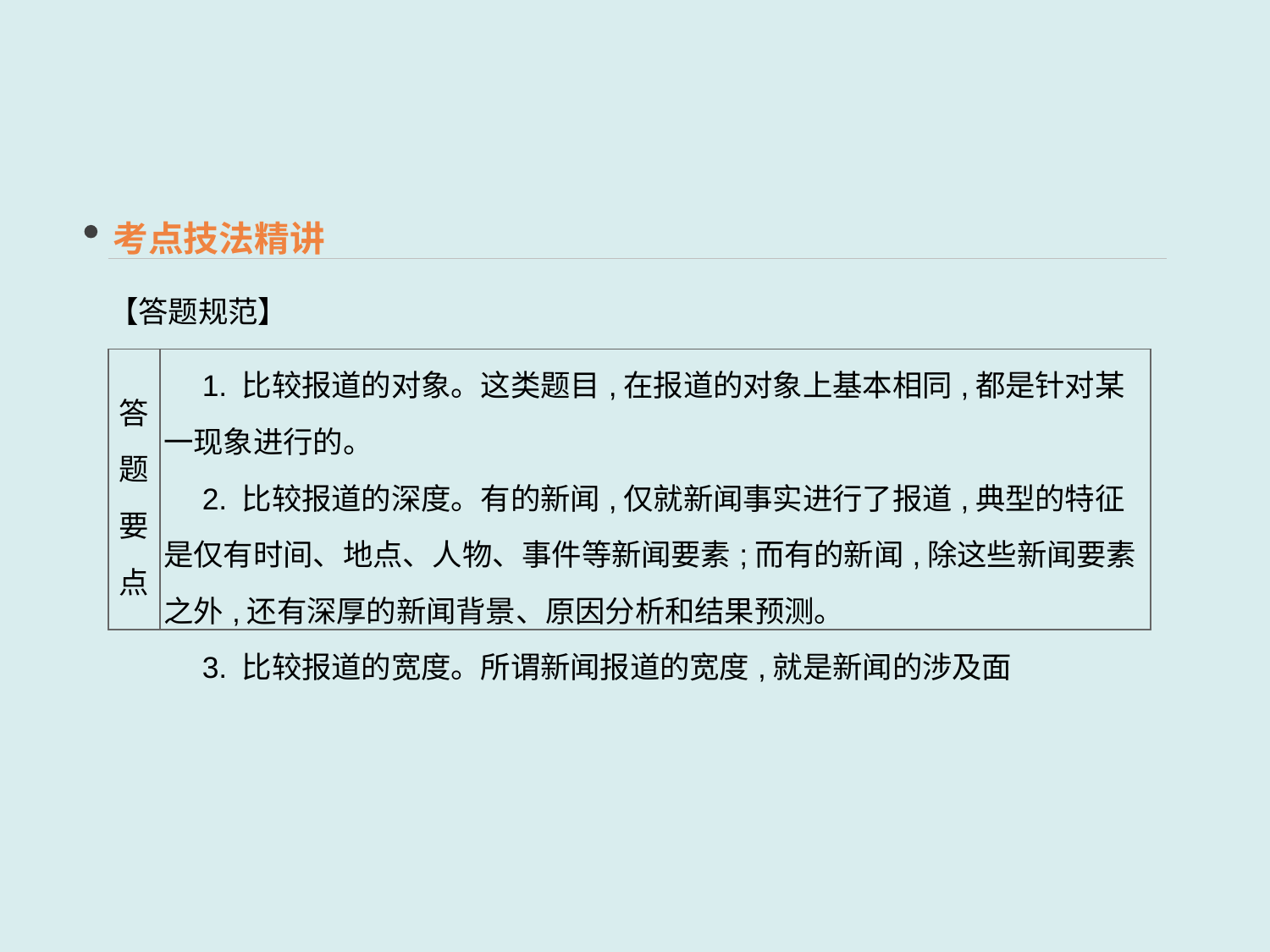

考点技法精讲

【答题规范】
| 答题 要点 | 1. 比较报道的对象。这类题目,在报道的对象上基本相同,都是针对某一现象进行的。 　2. 比较报道的深度。有的新闻,仅就新闻事实进行了报道,典型的特征是仅有时间、地点、人物、事件等新闻要素;而有的新闻,除这些新闻要素之外,还有深厚的新闻背景、原因分析和结果预测。 　3. 比较报道的宽度。所谓新闻报道的宽度,就是新闻的涉及面 |
| --- | --- |